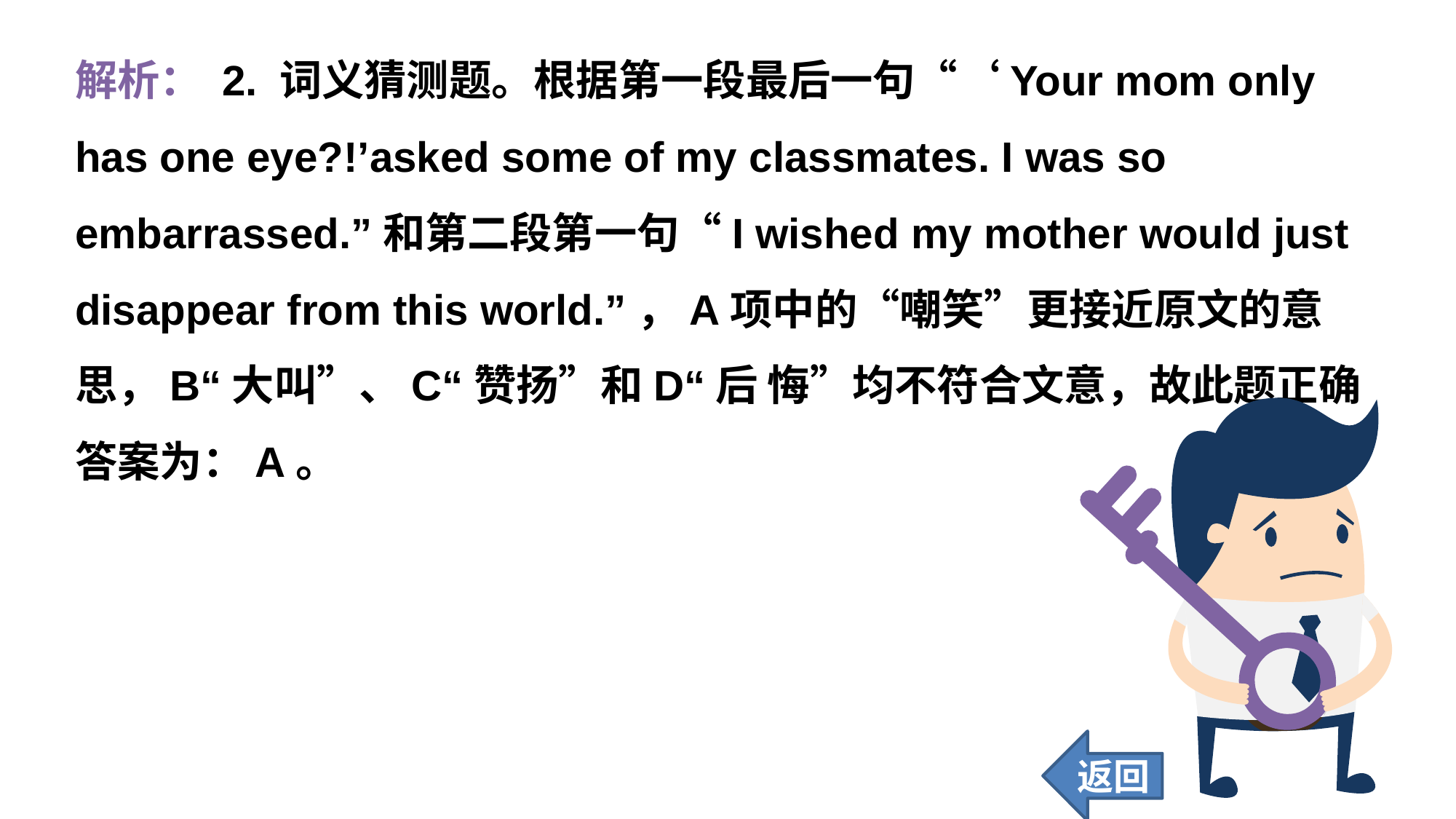

解析： 2. 词义猜测题。根据第一段最后一句“‘Your mom only has one eye?!’asked some of my classmates. I was so embarrassed.”和第二段第一句“I wished my mother would just disappear from this world.”，A项中的“嘲笑”更接近原文的意思，B“大叫”、C“赞扬”和D“后 悔”均不符合文意，故此题正确答案为：A。

返回
67